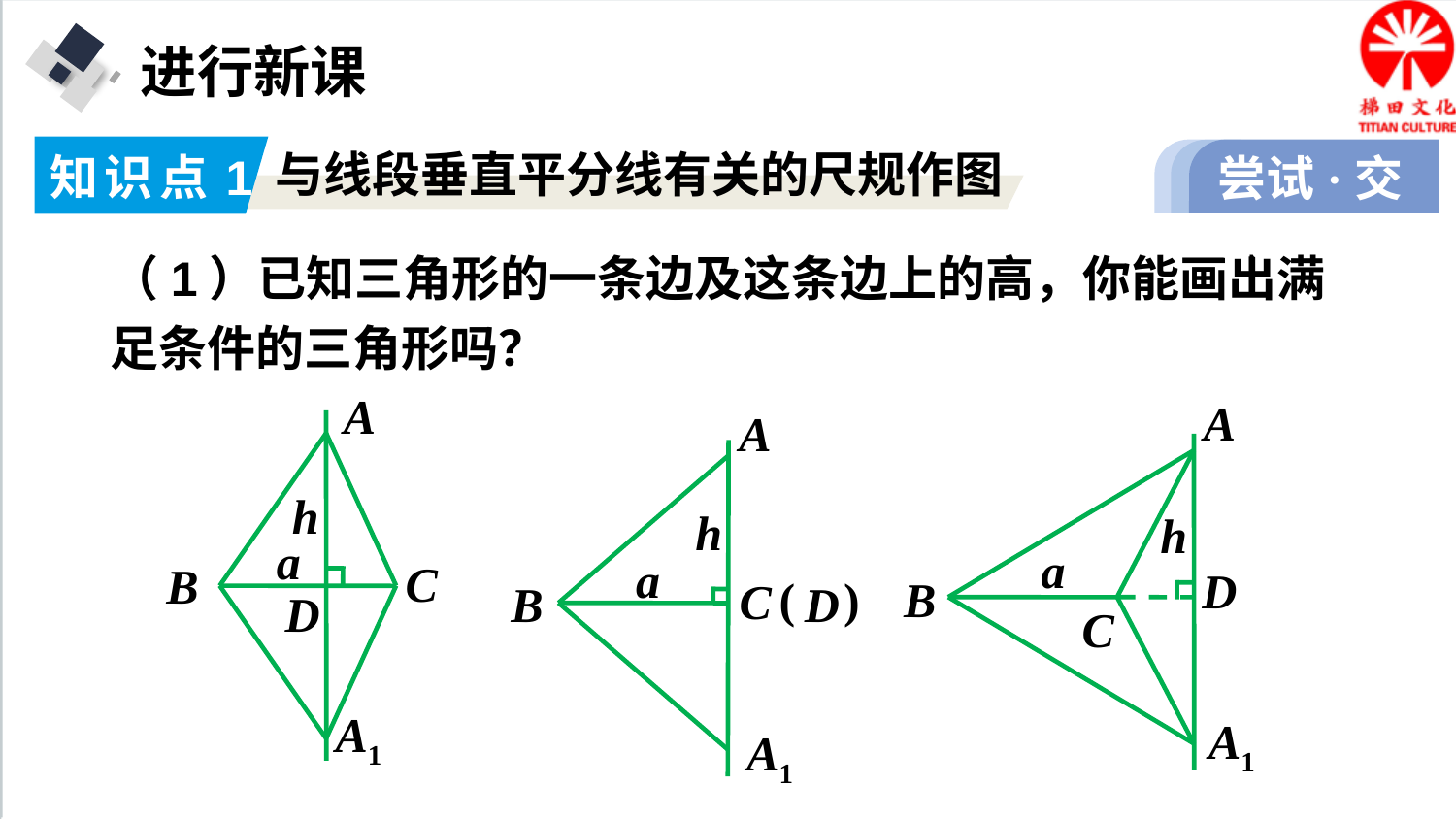

进行新课

知识点1

与线段垂直平分线有关的尺规作图

尝试·交流
（1）已知三角形的一条边及这条边上的高，你能画出满足条件的三角形吗？
A

h
a
C
B

D

A1
A

h
a
D
B

C
A1
A

h
a
(    )
C
B
D

A1